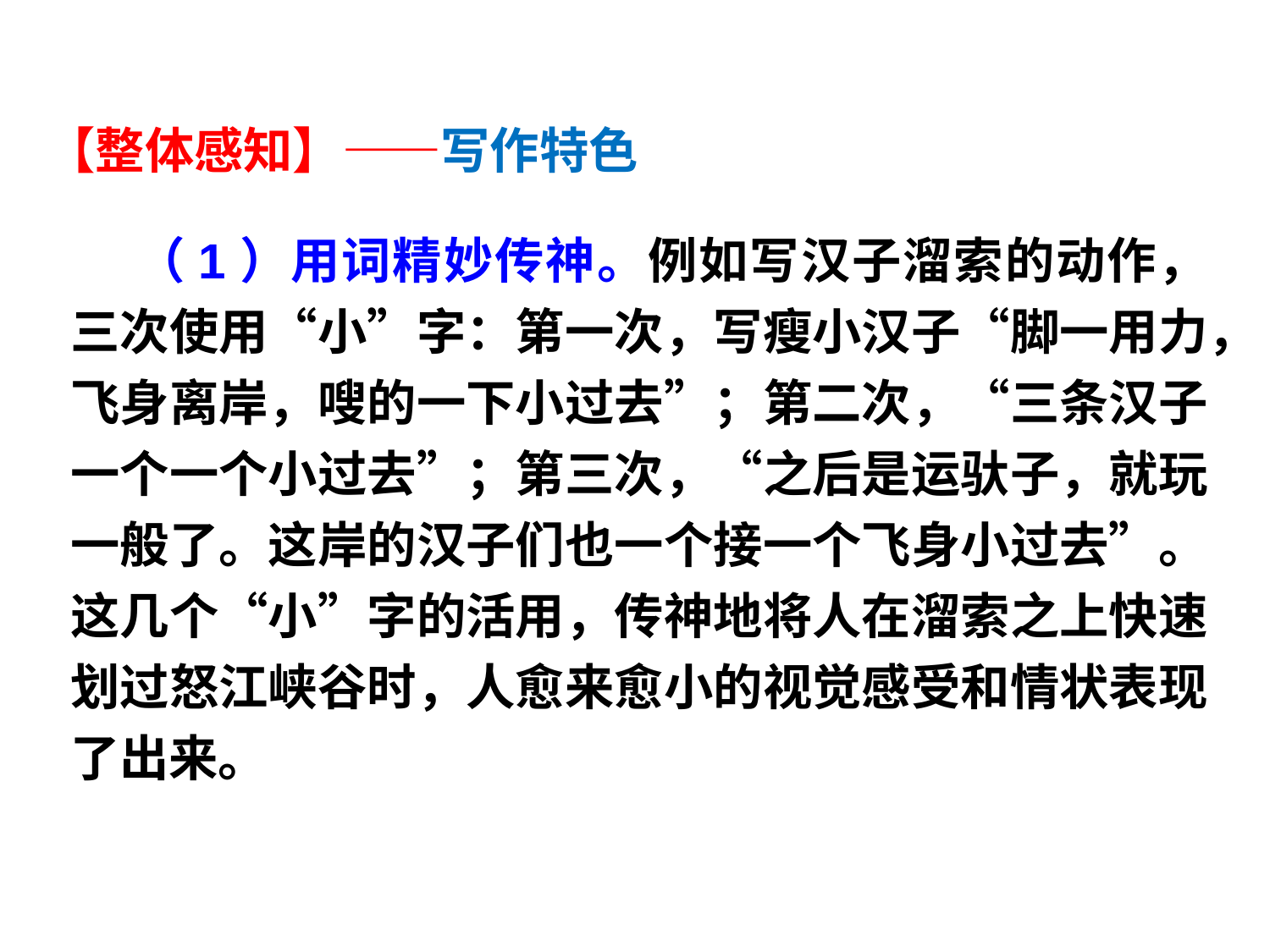

【整体感知】——写作特色
    （1）用词精妙传神。例如写汉子溜索的动作，三次使用“小”字：第一次，写瘦小汉子“脚一用力，飞身离岸，嗖的一下小过去”；第二次，“三条汉子一个一个小过去”；第三次，“之后是运驮子，就玩一般了。这岸的汉子们也一个接一个飞身小过去”。这几个“小”字的活用，传神地将人在溜索之上快速划过怒江峡谷时，人愈来愈小的视觉感受和情状表现了出来。